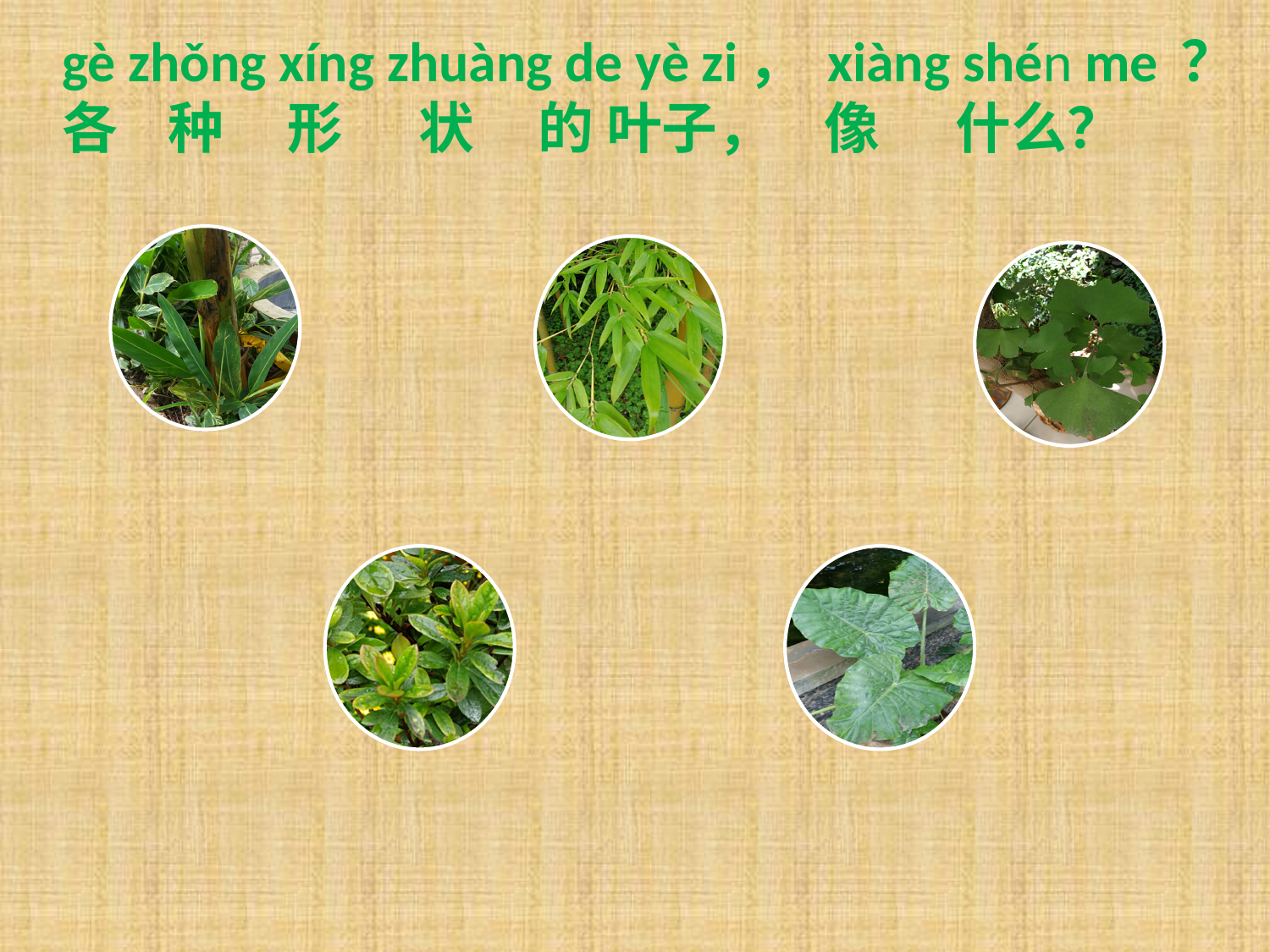

gè zhǒng xíng zhuàng de yè zi， xiàng shén me ？
各    种     形      状     的 叶子，    像      什么？